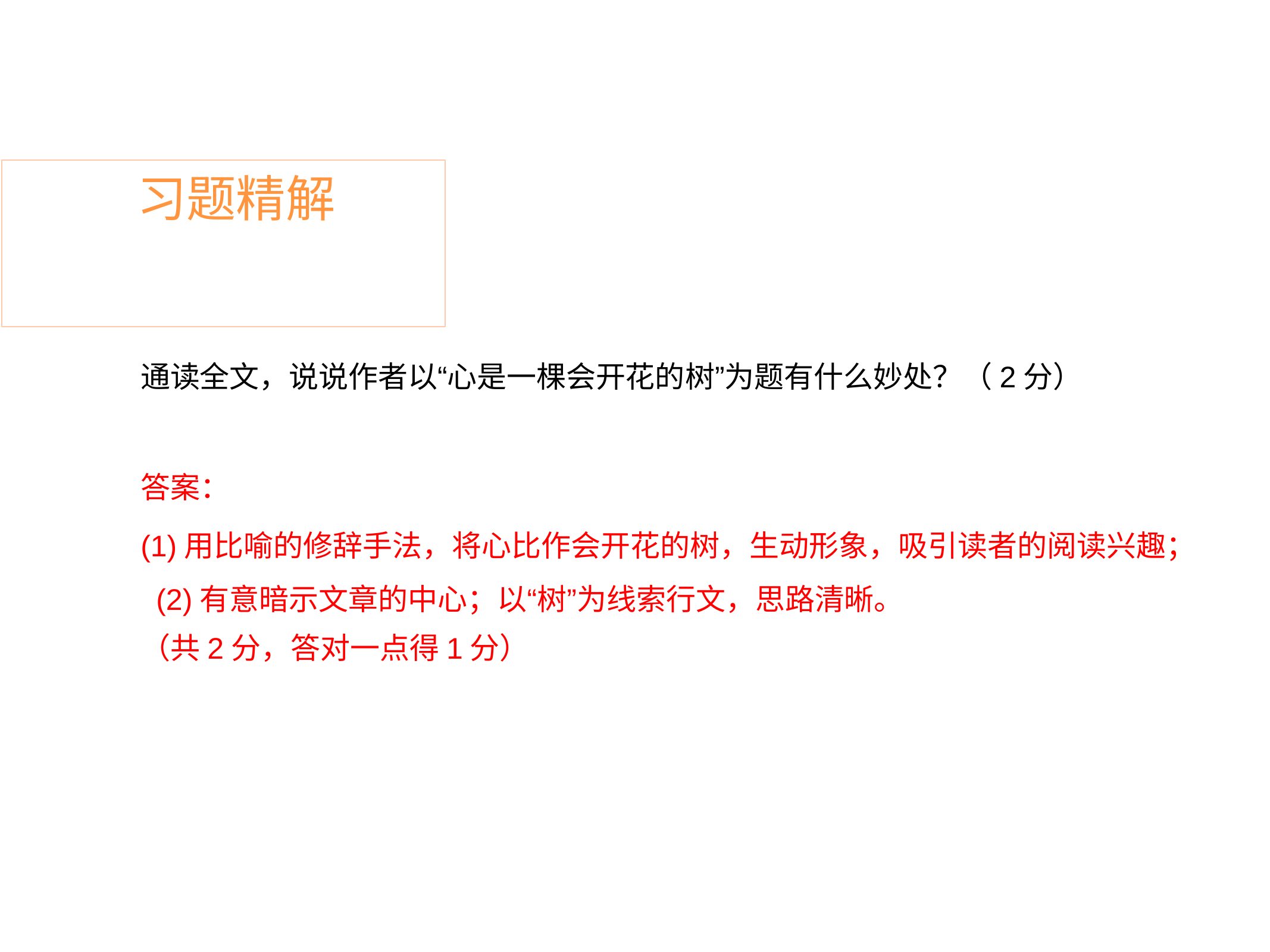

# 习题精解
通读全文，说说作者以“心是一棵会开花的树”为题有什么妙处？（2分）

答案：
(1)用比喻的修辞手法，将心比作会开花的树，生动形象，吸引读者的阅读兴趣；  (2)有意暗示文章的中心；以“树”为线索行文，思路清晰。
（共2分，答对一点得1分）